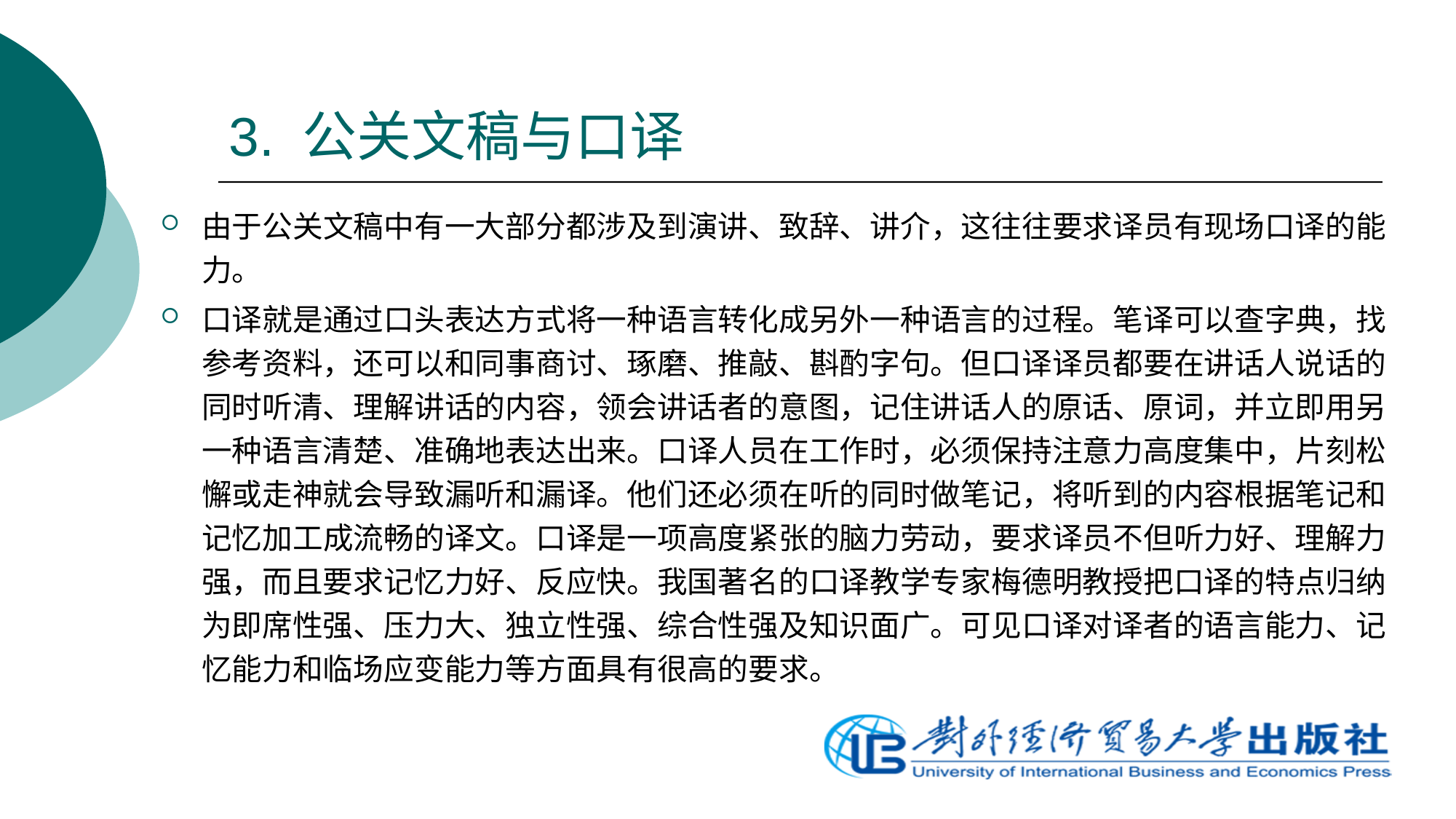

# 3. 公关文稿与口译
由于公关文稿中有一大部分都涉及到演讲、致辞、讲介，这往往要求译员有现场口译的能力。
口译就是通过口头表达方式将一种语言转化成另外一种语言的过程。笔译可以查字典，找参考资料，还可以和同事商讨、琢磨、推敲、斟酌字句。但口译译员都要在讲话人说话的同时听清、理解讲话的内容，领会讲话者的意图，记住讲话人的原话、原词，并立即用另一种语言清楚、准确地表达出来。口译人员在工作时，必须保持注意力高度集中，片刻松懈或走神就会导致漏听和漏译。他们还必须在听的同时做笔记，将听到的内容根据笔记和记忆加工成流畅的译文。口译是一项高度紧张的脑力劳动，要求译员不但听力好、理解力强，而且要求记忆力好、反应快。我国著名的口译教学专家梅德明教授把口译的特点归纳为即席性强、压力大、独立性强、综合性强及知识面广。可见口译对译者的语言能力、记忆能力和临场应变能力等方面具有很高的要求。